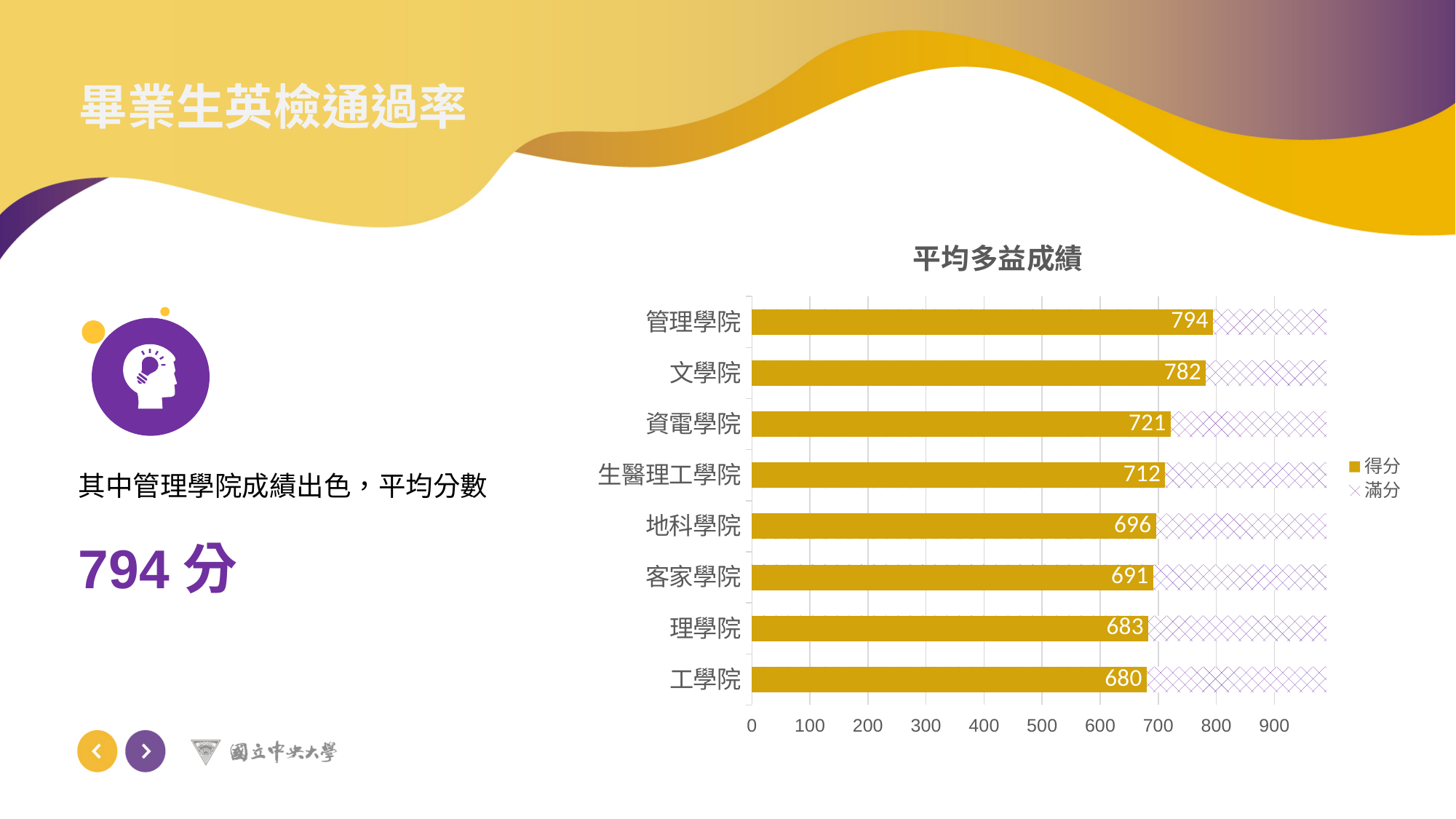

畢業生英檢通過率

### Chart: 平均多益成績

| Category | 滿分 | 得分 |
|---|---|---|
| 工學院 | 990.0 | 680.0 |
| 理學院 | 990.0 | 683.0 |
| 客家學院 | 990.0 | 691.0 |
| 地科學院 | 990.0 | 696.0 |
| 生醫理工學院 | 990.0 | 712.0 |
| 資電學院 | 990.0 | 721.0 |
| 文學院 | 990.0 | 782.0 |
| 管理學院 | 990.0 | 794.0 |

其中管理學院成績出色，平均分數794分